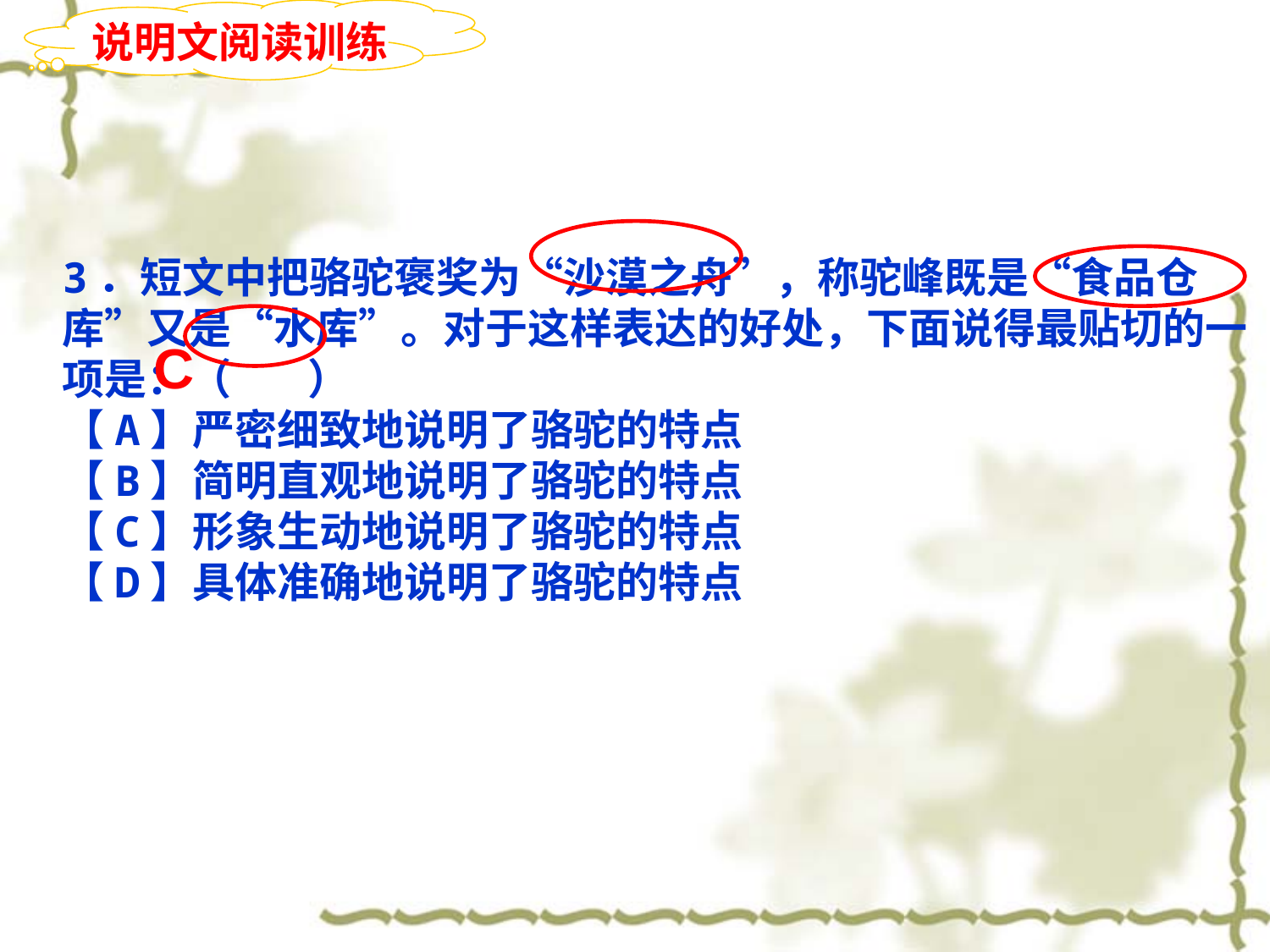

说明文阅读训练

3．短文中把骆驼褒奖为“沙漠之舟”，称驼峰既是“食品仓库”又是“水库”。对于这样表达的好处，下面说得最贴切的一项是：（        ）
【A】严密细致地说明了骆驼的特点
【B】简明直观地说明了骆驼的特点
【C】形象生动地说明了骆驼的特点
【D】具体准确地说明了骆驼的特点

C